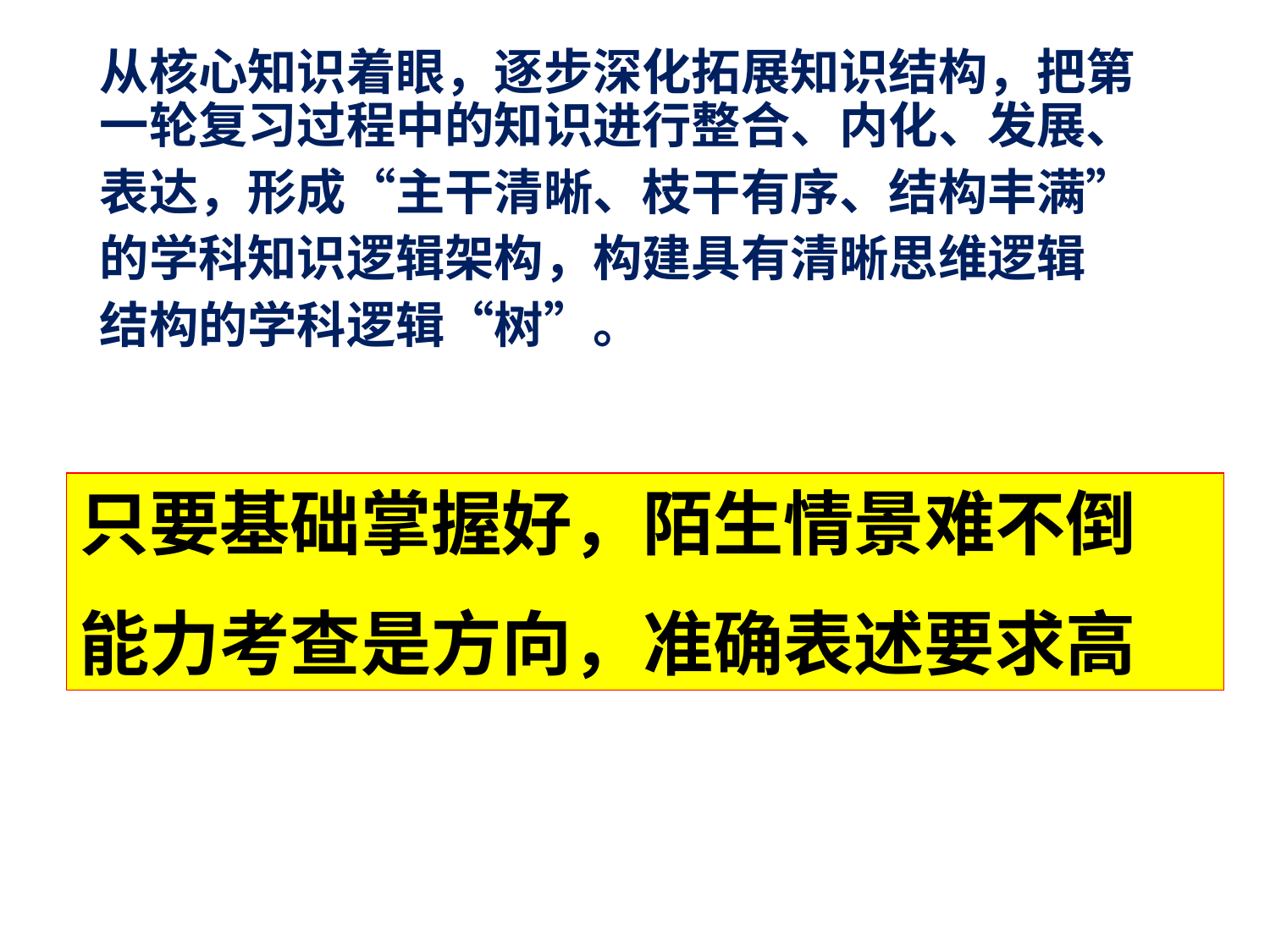

从核心知识着眼，逐步深化拓展知识结构，把第一轮复习过程中的知识进行整合、内化、发展、
表达，形成“主干清晰、枝干有序、结构丰满”
的学科知识逻辑架构，构建具有清晰思维逻辑
结构的学科逻辑“树”。
只要基础掌握好，陌生情景难不倒
能力考查是方向，准确表述要求高